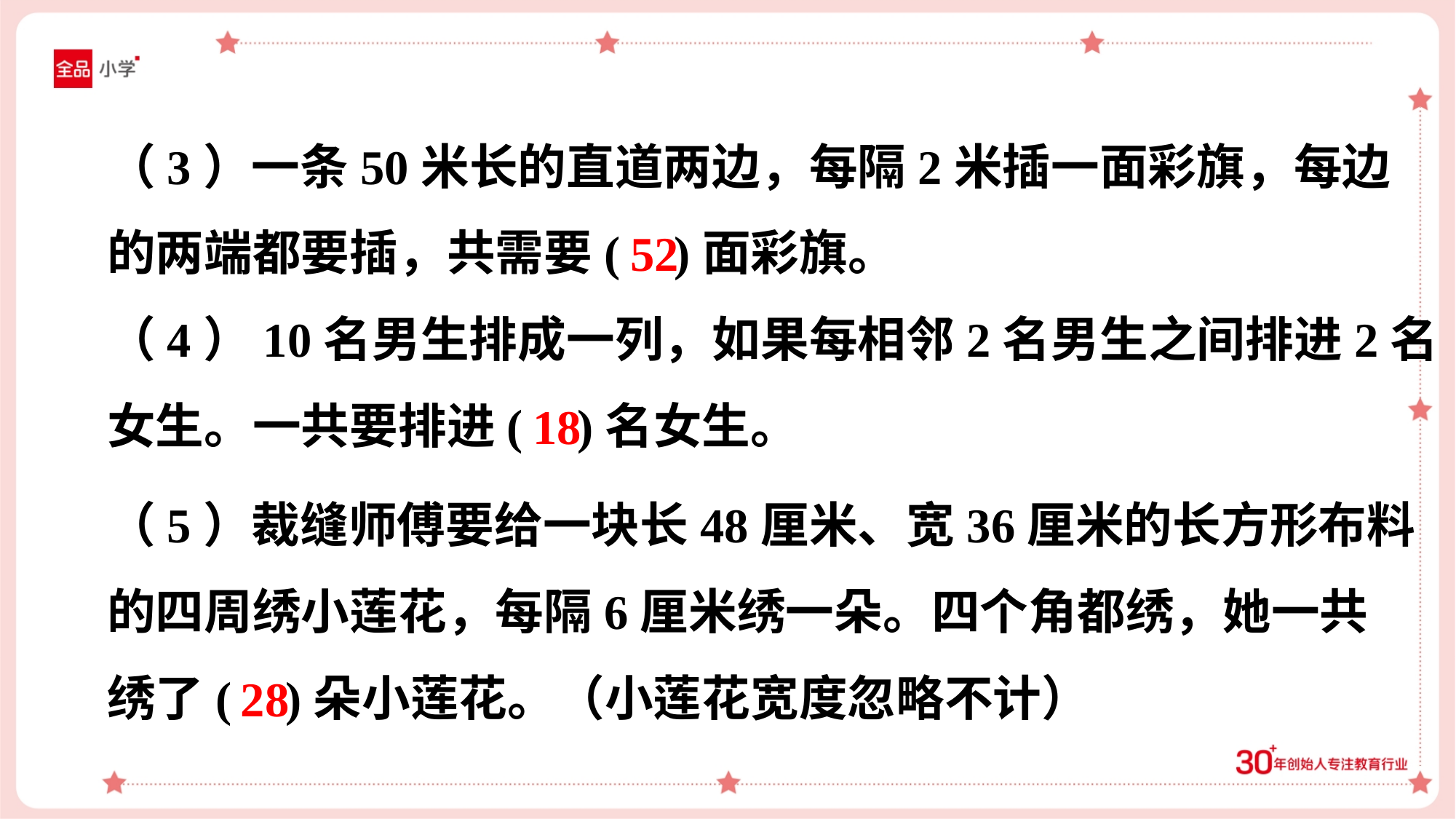

（3）一条50米长的直道两边，每隔2米插一面彩旗，每边
的两端都要插，共需要(    )面彩旗。
（4）10名男生排成一列，如果每相邻2名男生之间排进2名
女生。一共要排进(    )名女生。
52
18
（5）裁缝师傅要给一块长48厘米、宽36厘米的长方形布料
的四周绣小莲花，每隔6厘米绣一朵。四个角都绣，她一共
绣了(    )朵小莲花。（小莲花宽度忽略不计）
28